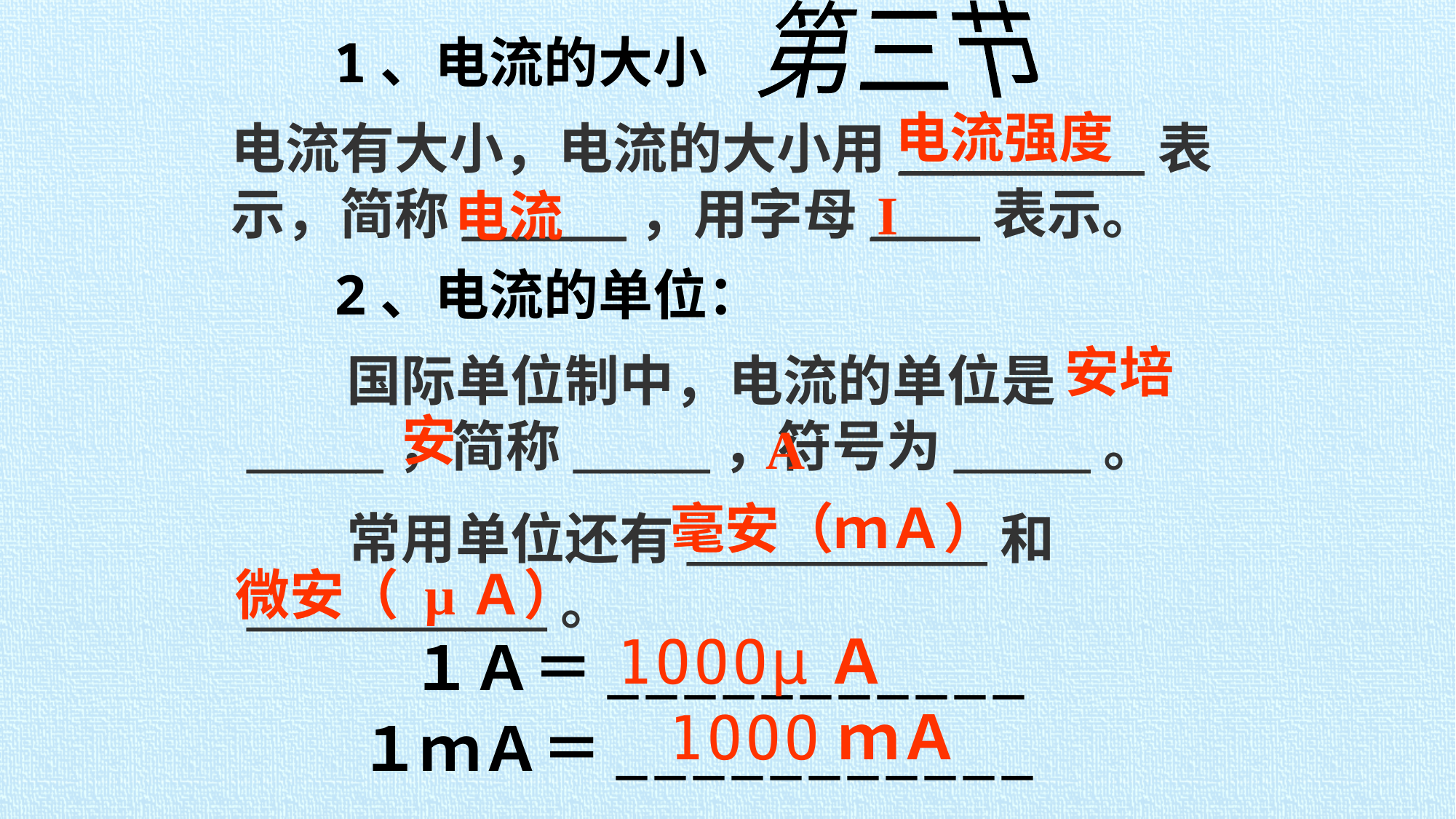

第三节
1、电流的大小
电流强度
电流有大小，电流的大小用_________表示，简称______，用字母____表示。
I
电流
2、电流的单位：
安培
       国际单位制中，电流的单位是_____，简称_____，符号为_____。
       常用单位还有___________和___________。
安
A
毫安（ｍＡ）
微安（ µＡ）
1000µＡ
１Ａ＝___________
1000ｍＡ
１ｍＡ＝___________